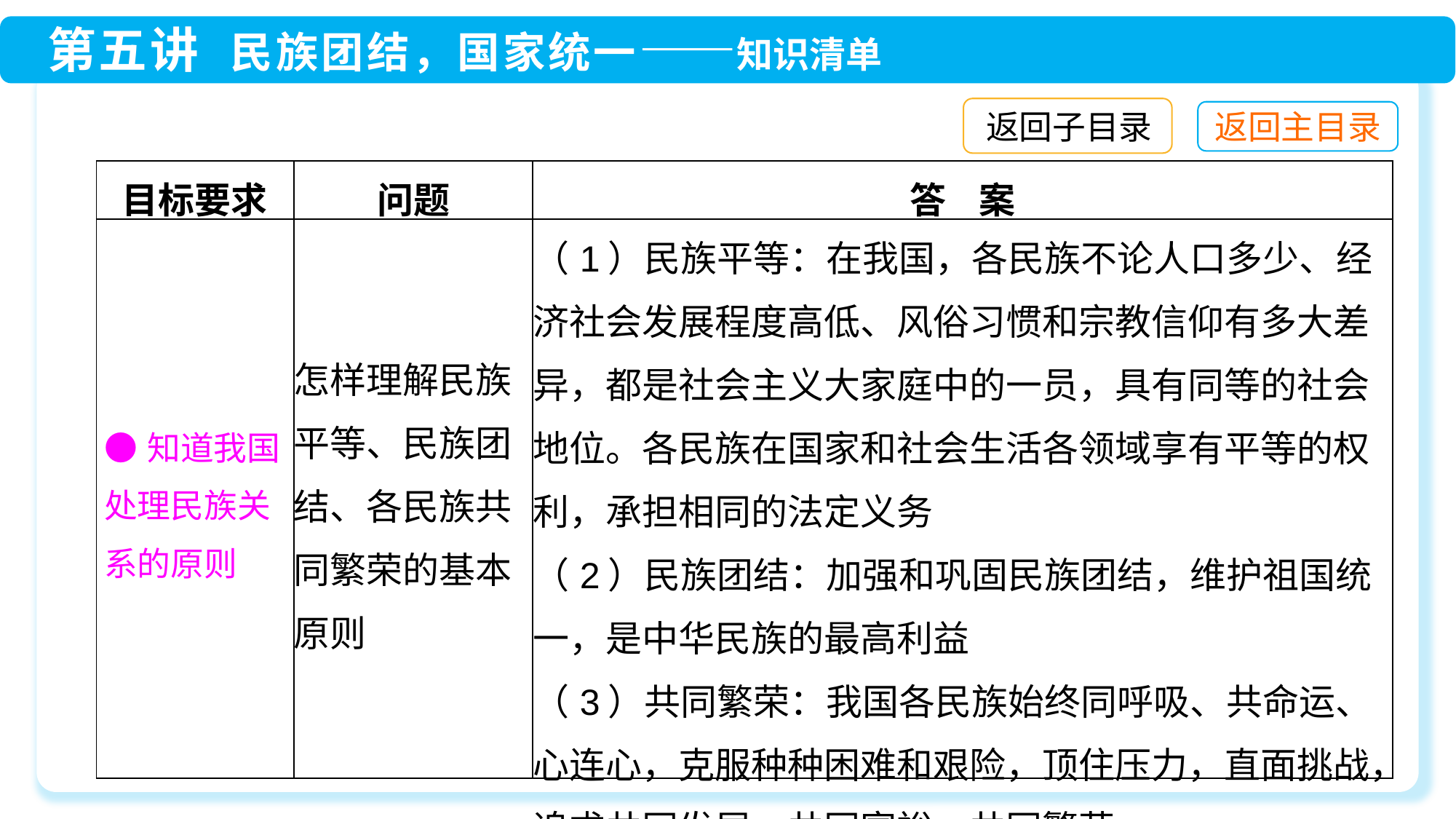

返回子目录
| 目标要求 | 问题 | 答 案 |
| --- | --- | --- |
| ●知道我国处理民族关系的原则 | 怎样理解民族平等、民族团结、各民族共同繁荣的基本原则 | （1）民族平等：在我国，各民族不论人口多少、经济社会发展程度高低、风俗习惯和宗教信仰有多大差异，都是社会主义大家庭中的一员，具有同等的社会地位。各民族在国家和社会生活各领域享有平等的权利，承担相同的法定义务 （2）民族团结：加强和巩固民族团结，维护祖国统一，是中华民族的最高利益 （3）共同繁荣：我国各民族始终同呼吸、共命运、心连心，克服种种困难和艰险，顶住压力，直面挑战，追求共同发展、共同富裕、共同繁荣 |